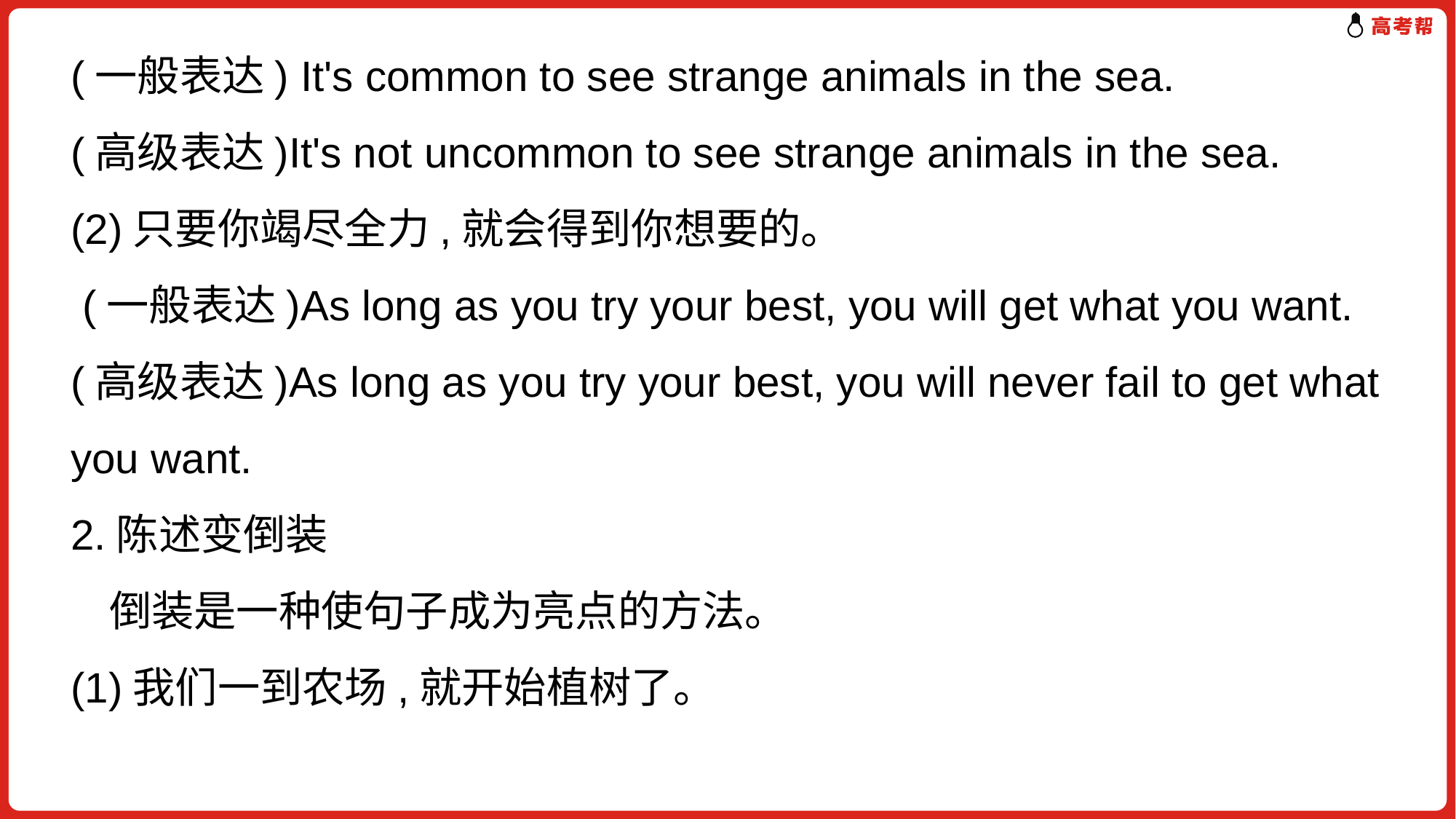

(一般表达) It's common to see strange animals in the sea.
(高级表达)It's not uncommon to see strange animals in the sea.
(2)只要你竭尽全力,就会得到你想要的。
 (一般表达)As long as you try your best, you will get what you want.
(高级表达)As long as you try your best, you will never fail to get what you want.
2.陈述变倒装
   倒装是一种使句子成为亮点的方法。
(1)我们一到农场,就开始植树了。